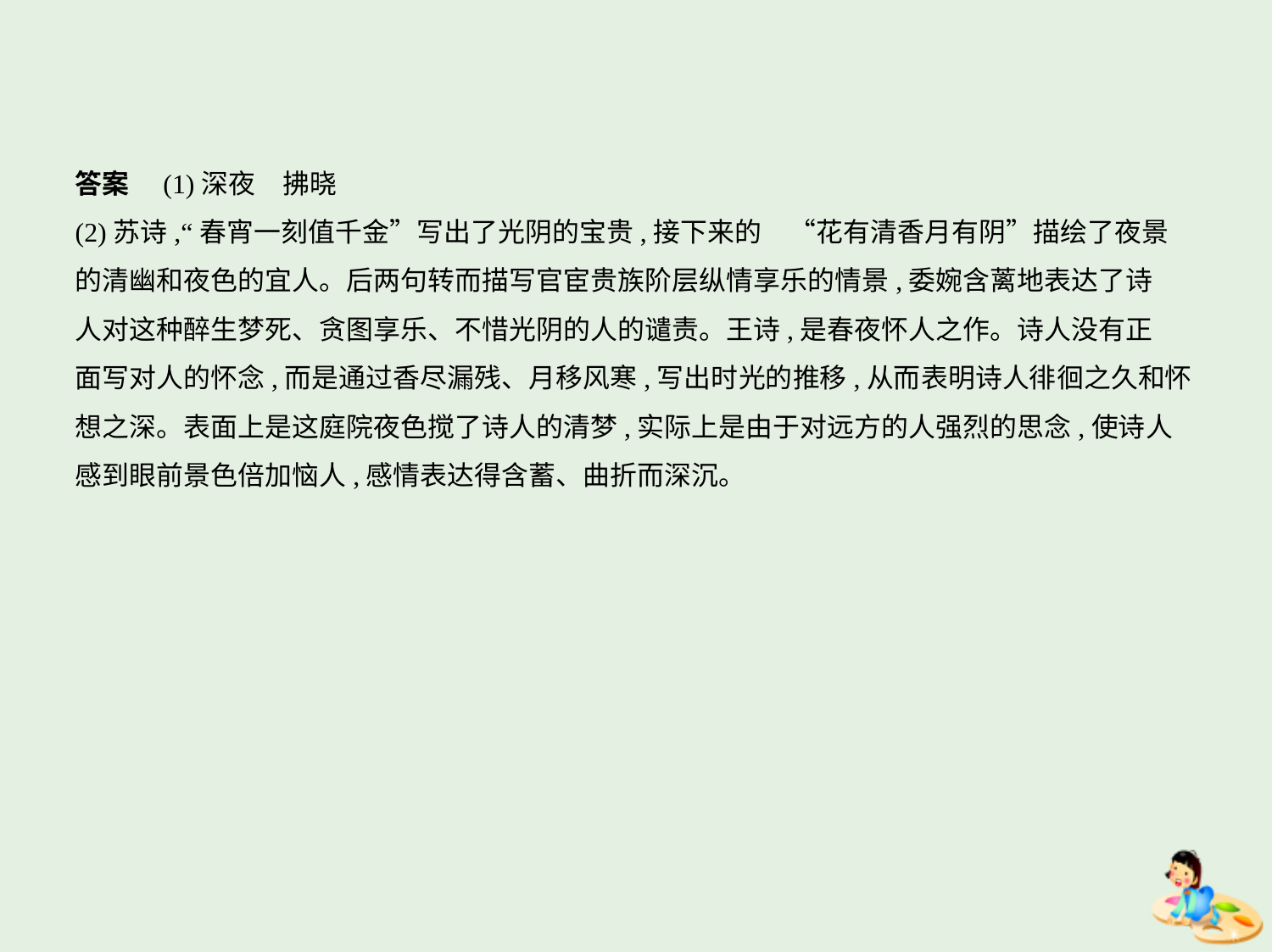

答案　(1)深夜　拂晓
(2)苏诗,“春宵一刻值千金”写出了光阴的宝贵,接下来的　“花有清香月有阴”描绘了夜景
的清幽和夜色的宜人。后两句转而描写官宦贵族阶层纵情享乐的情景,委婉含蓠地表达了诗
人对这种醉生梦死、贪图享乐、不惜光阴的人的谴责。王诗,是春夜怀人之作。诗人没有正
面写对人的怀念,而是通过香尽漏残、月移风寒,写出时光的推移,从而表明诗人徘徊之久和怀
想之深。表面上是这庭院夜色搅了诗人的清梦,实际上是由于对远方的人强烈的思念,使诗人
感到眼前景色倍加恼人,感情表达得含蓄、曲折而深沉。